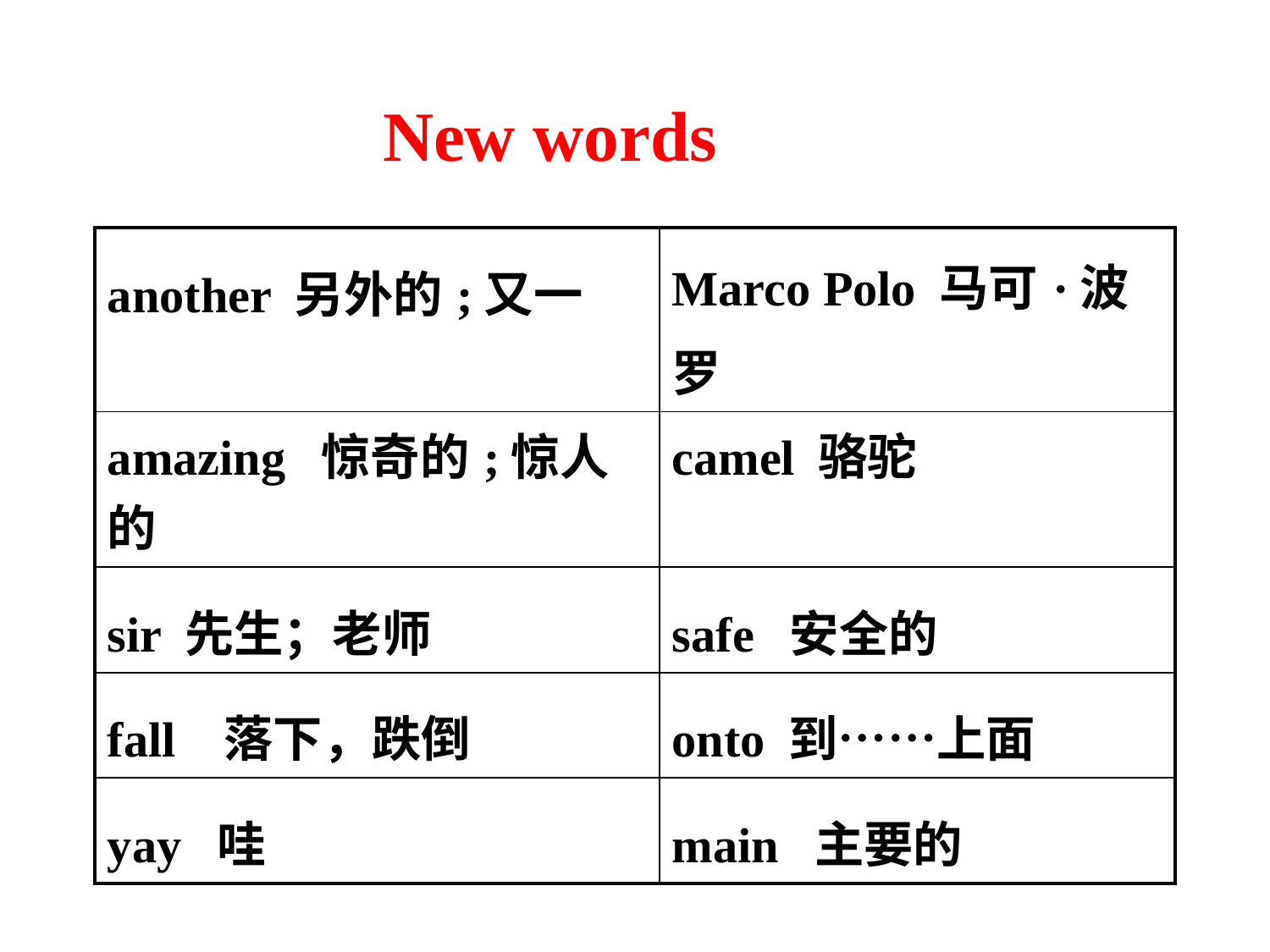

New words
| another 另外的;又一 | Marco Polo 马可·波罗 |
| --- | --- |
| amazing 惊奇的;惊人的 | camel 骆驼 |
| sir 先生；老师 | safe 安全的 |
| fall 落下，跌倒 | onto 到……上面 |
| yay 哇 | main 主要的 |